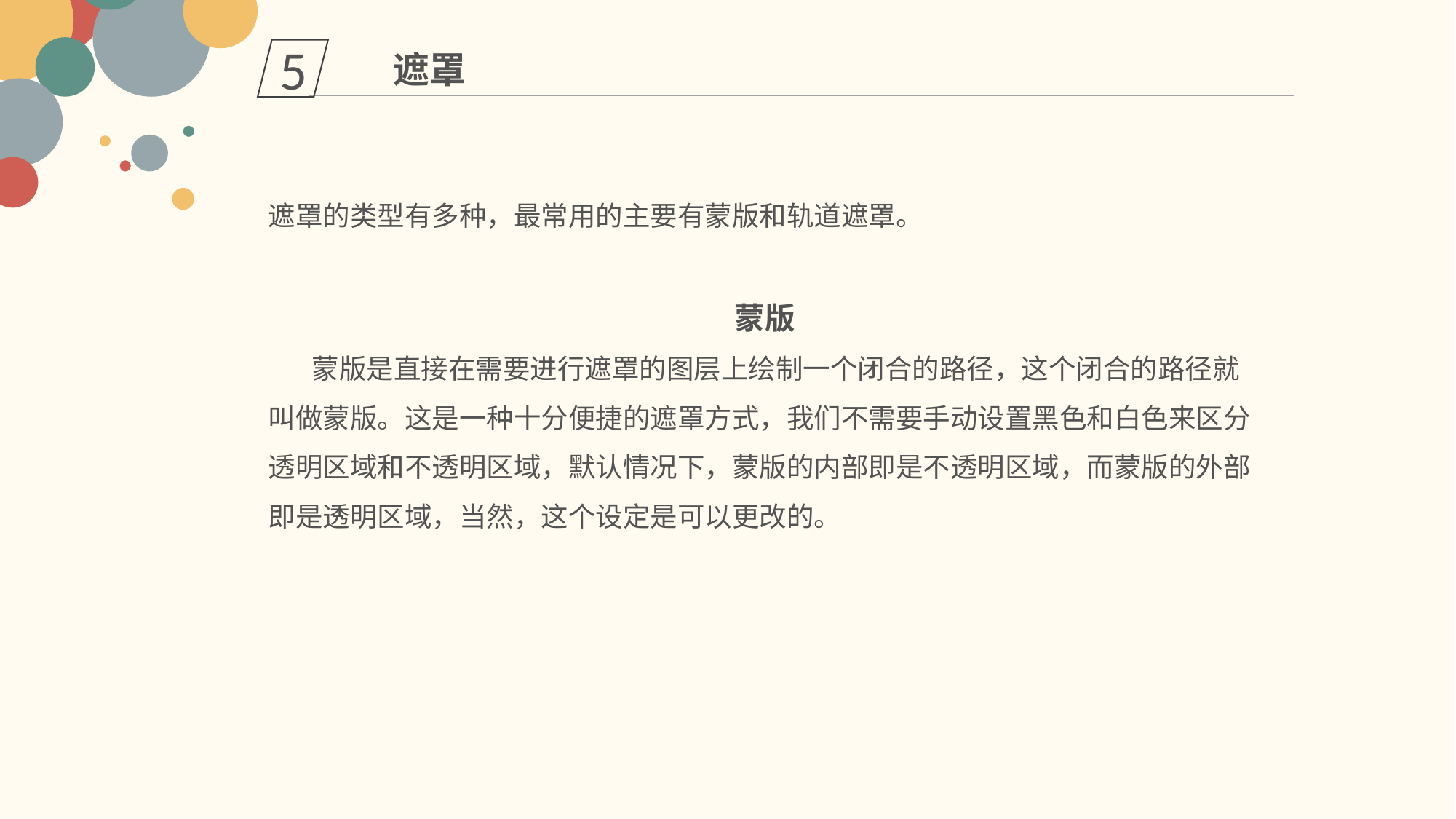

5
遮罩
遮罩的类型有多种，最常用的主要有蒙版和轨道遮罩。

蒙版
      蒙版是直接在需要进行遮罩的图层上绘制一个闭合的路径，这个闭合的路径就叫做蒙版。这是一种十分便捷的遮罩方式，我们不需要手动设置黑色和白色来区分透明区域和不透明区域，默认情况下，蒙版的内部即是不透明区域，而蒙版的外部即是透明区域，当然，这个设定是可以更改的。